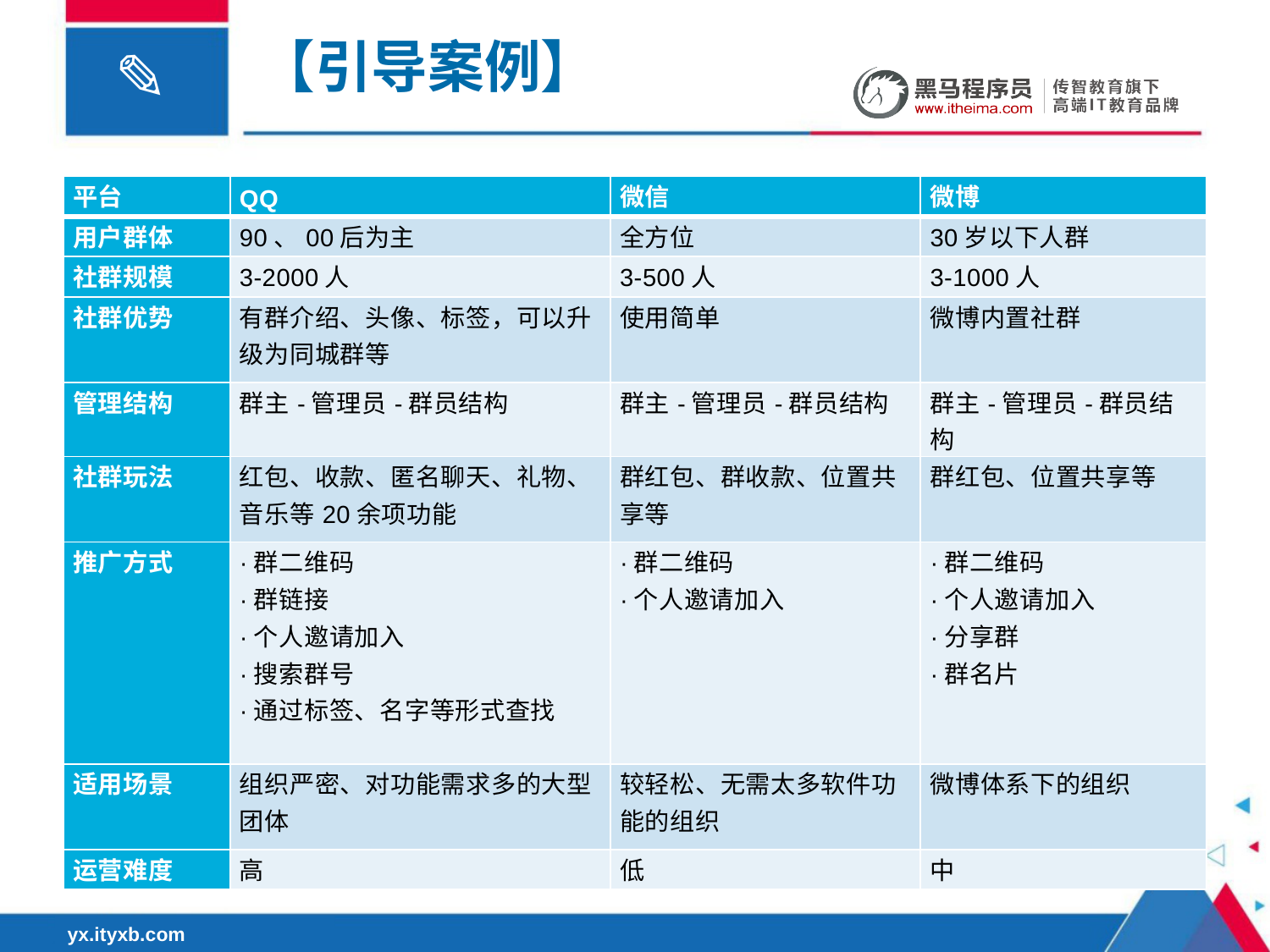

# 【引导案例】
| 平台 | QQ | 微信 | 微博 |
| --- | --- | --- | --- |
| 用户群体 | 90、00后为主 | 全方位 | 30岁以下人群 |
| 社群规模 | 3-2000人 | 3-500人 | 3-1000人 |
| 社群优势 | 有群介绍、头像、标签，可以升级为同城群等 | 使用简单 | 微博内置社群 |
| 管理结构 | 群主-管理员-群员结构 | 群主-管理员-群员结构 | 群主-管理员-群员结构 |
| 社群玩法 | 红包、收款、匿名聊天、礼物、音乐等20余项功能 | 群红包、群收款、位置共享等 | 群红包、位置共享等 |
| 推广方式 | ·群二维码 ·群链接 ·个人邀请加入 ·搜索群号 ·通过标签、名字等形式查找 | ·群二维码 ·个人邀请加入 | ·群二维码 ·个人邀请加入 ·分享群 ·群名片 |
| 适用场景 | 组织严密、对功能需求多的大型团体 | 较轻松、无需太多软件功能的组织 | 微博体系下的组织 |
| 运营难度 | 高 | 低 | 中 |